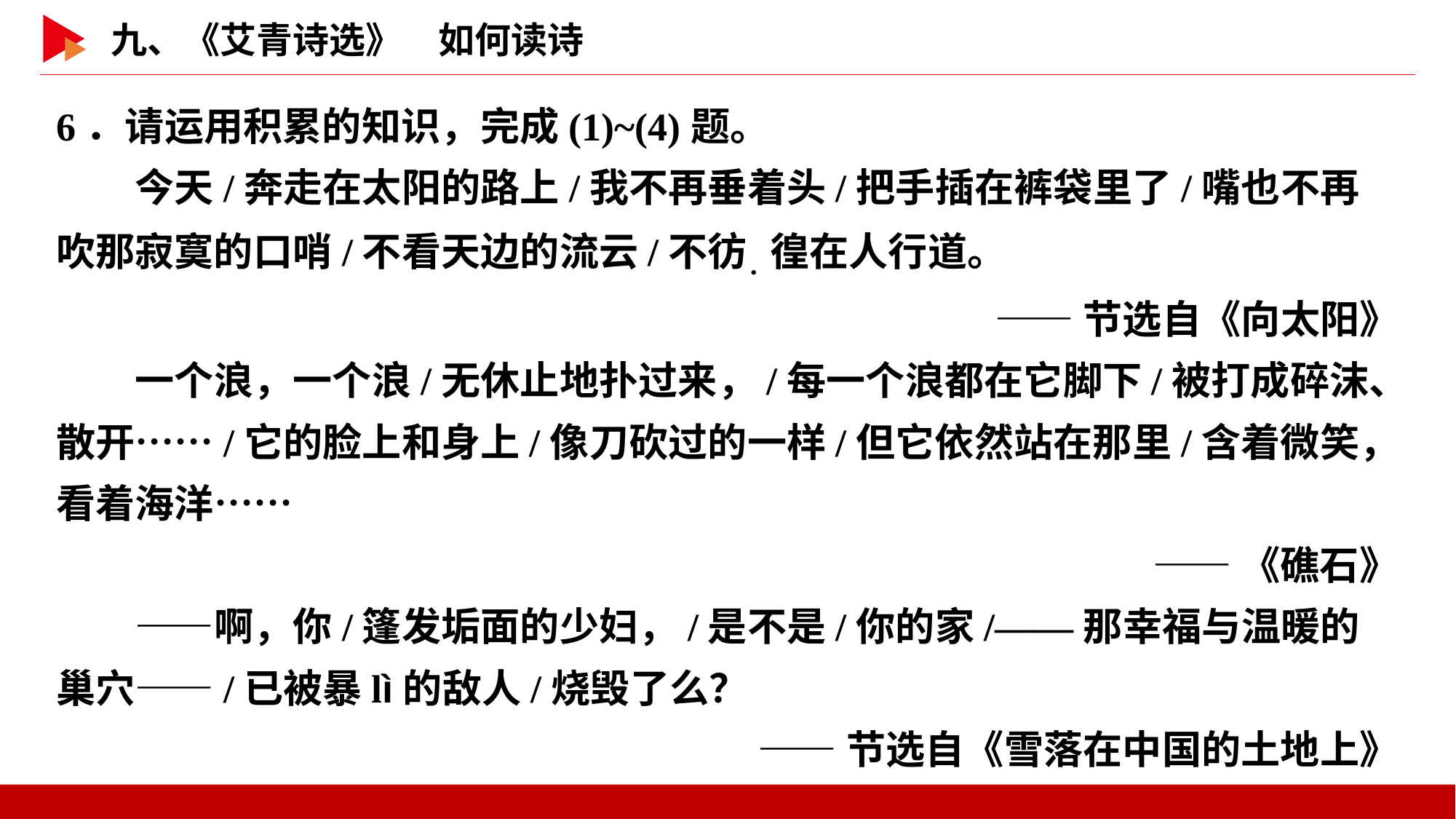

6．请运用积累的知识，完成(1)~(4)题。
　　今天/奔走在太阳的路上/我不再垂着头/把手插在裤袋里了/嘴也不再吹那寂寞的口哨/不看天边的流云/不彷．徨在人行道。
——节选自《向太阳》
　　一个浪，一个浪/无休止地扑过来，/每一个浪都在它脚下/被打成碎沫、散开……/它的脸上和身上/像刀砍过的一样/但它依然站在那里/含着微笑，看着海洋……
——《礁石》
　　——啊，你/篷发垢面的少妇，/是不是/你的家/——那幸福与温暖的巢穴——/已被暴lì的敌人/烧毁了么？
——节选自《雪落在中国的土地上》